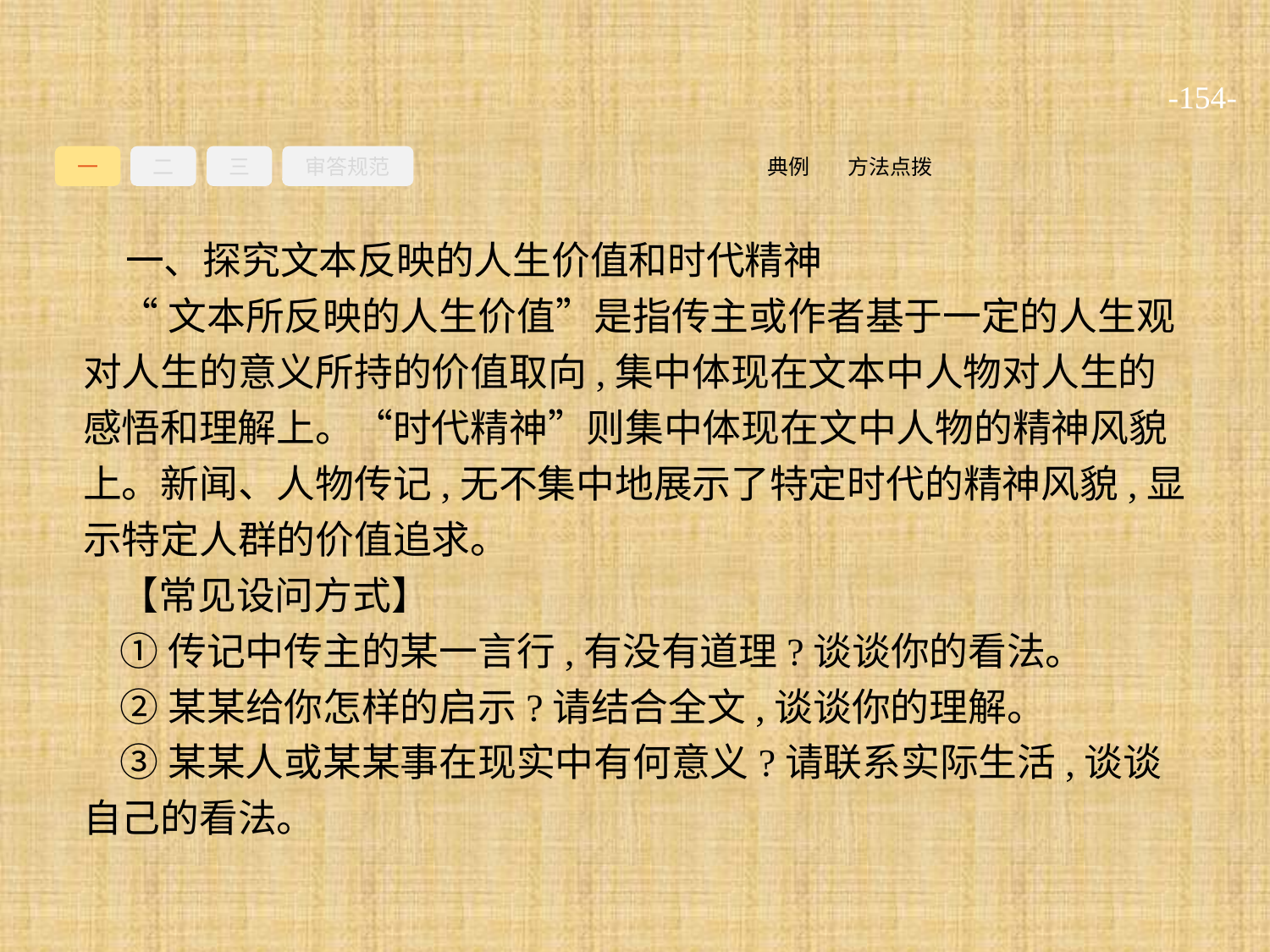

-154-
一
二
三
审答规范
方法点拨
典例
一、探究文本反映的人生价值和时代精神
“文本所反映的人生价值”是指传主或作者基于一定的人生观对人生的意义所持的价值取向,集中体现在文本中人物对人生的感悟和理解上。“时代精神”则集中体现在文中人物的精神风貌上。新闻、人物传记,无不集中地展示了特定时代的精神风貌,显示特定人群的价值追求。
【常见设问方式】
①传记中传主的某一言行,有没有道理?谈谈你的看法。
②某某给你怎样的启示?请结合全文,谈谈你的理解。
③某某人或某某事在现实中有何意义?请联系实际生活,谈谈自己的看法。